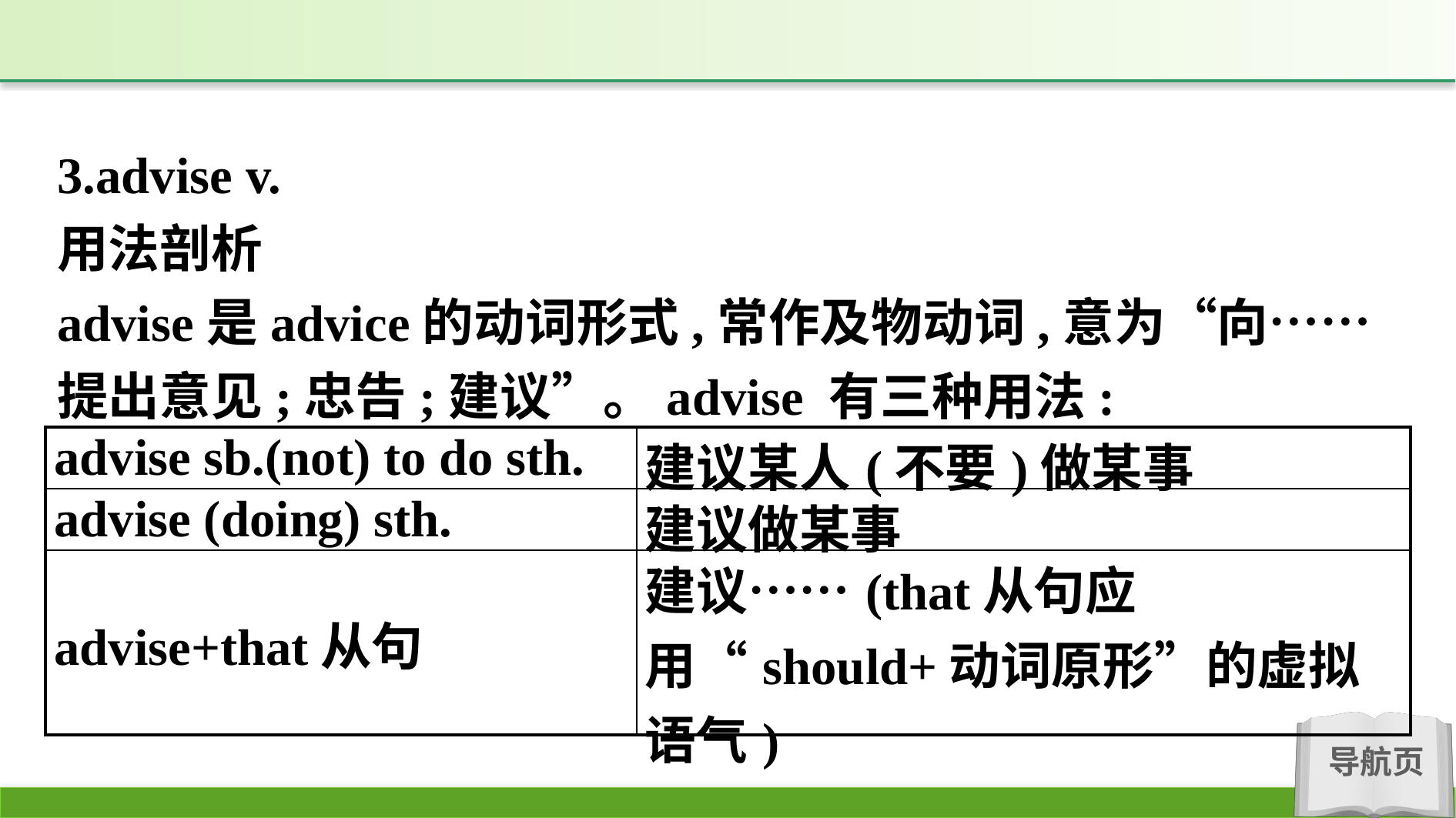

3.advise v.
用法剖析
advise是advice的动词形式,常作及物动词,意为“向……提出意见;忠告;建议”。advise 有三种用法:
| advise sb.(not) to do sth. | 建议某人(不要)做某事 |
| --- | --- |
| advise (doing) sth. | 建议做某事 |
| advise+that从句 | 建议……(that从句应用“should+动词原形”的虚拟语气) |